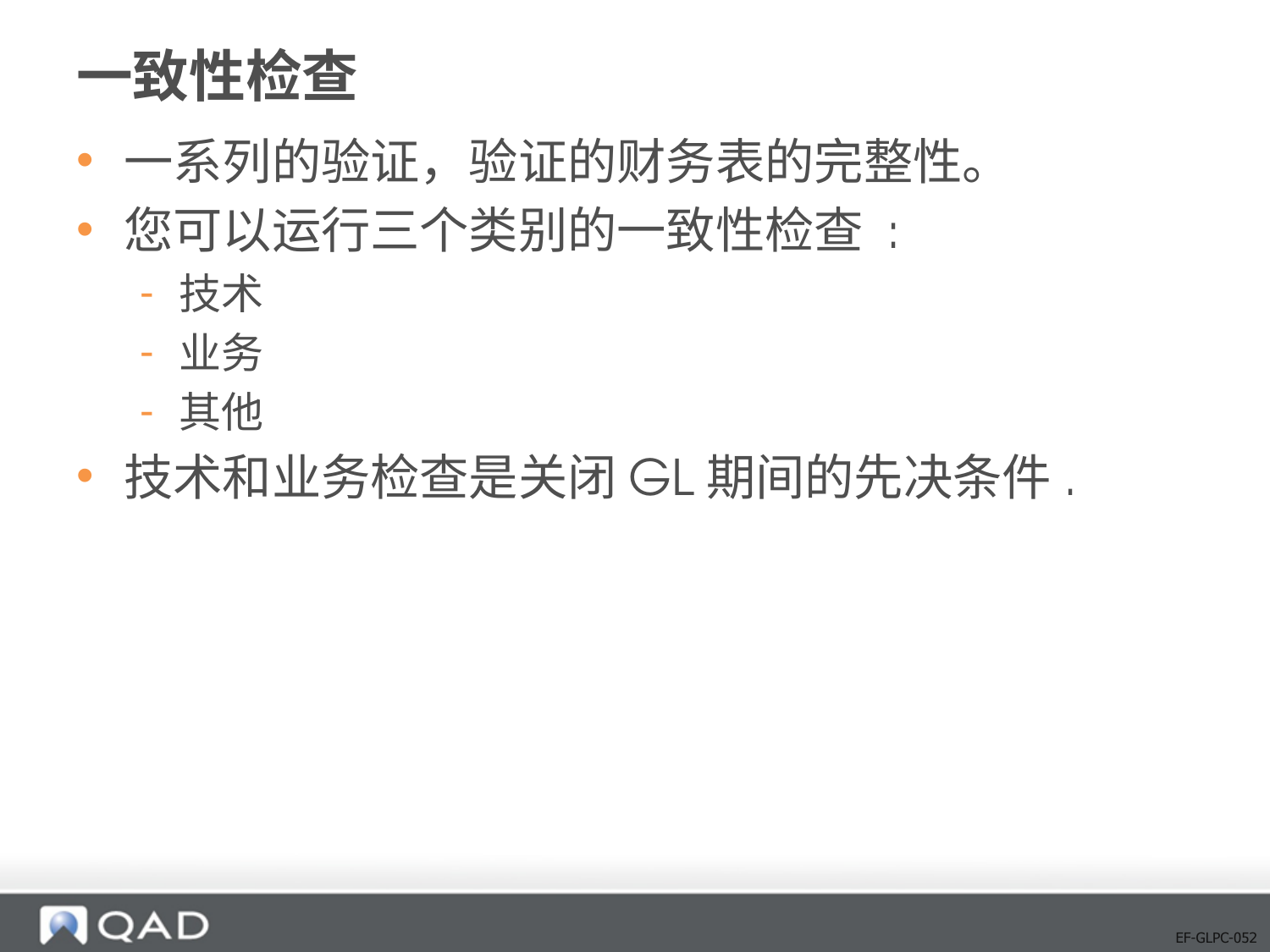

# 一致性检查
一系列的验证，验证的财务表的完整性。
您可以运行三个类别的一致性检查 :
技术
业务
其他
技术和业务检查是关闭GL期间的先决条件.
EF-GLPC-052